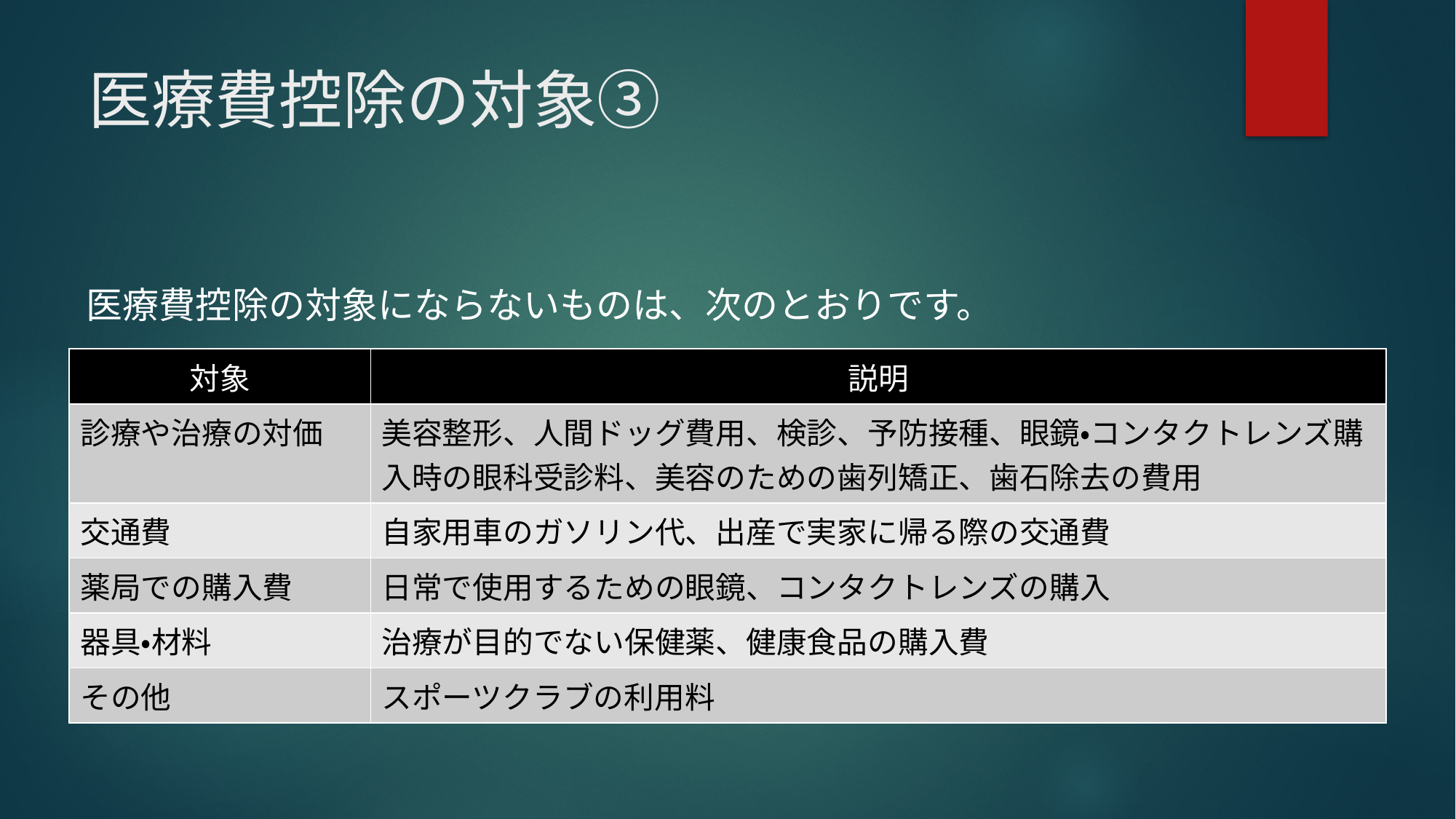

# 医療費控除の対象③
医療費控除の対象にならないものは、次のとおりです。
| 対象 | 説明 |
| --- | --- |
| 診療や治療の対価 | 美容整形、人間ドッグ費用、検診、予防接種、眼鏡・コンタクトレンズ購入時の眼科受診料、美容のための歯列矯正、歯石除去の費用 |
| 交通費 | 自家用車のガソリン代、出産で実家に帰る際の交通費 |
| 薬局での購入費 | 日常で使用するための眼鏡、コンタクトレンズの購入 |
| 器具・材料 | 治療が目的でない保健薬、健康食品の購入費 |
| その他 | スポーツクラブの利用料 |